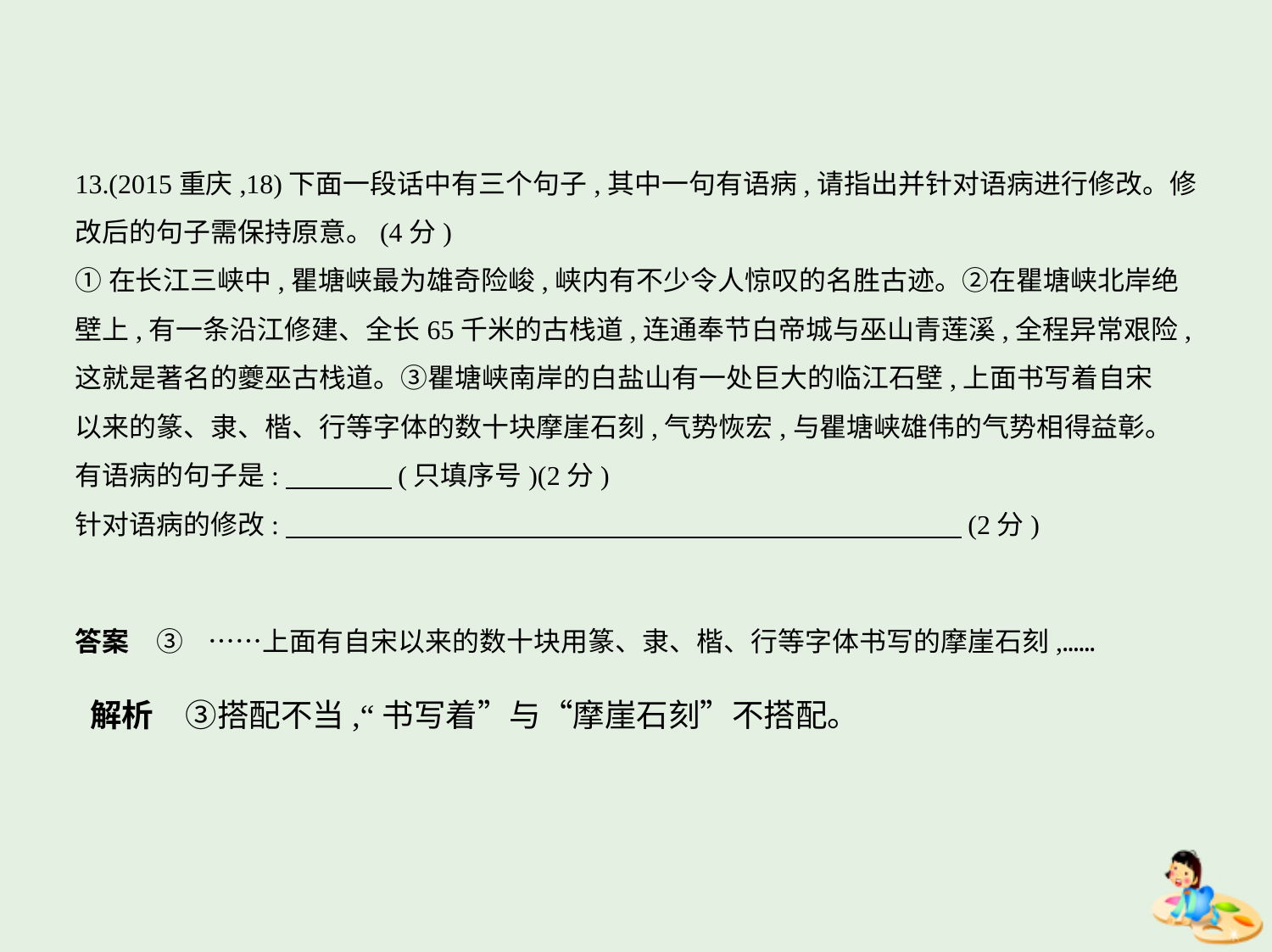

13.(2015重庆,18)下面一段话中有三个句子,其中一句有语病,请指出并针对语病进行修改。修
改后的句子需保持原意。(4分)
①在长江三峡中,瞿塘峡最为雄奇险峻,峡内有不少令人惊叹的名胜古迹。②在瞿塘峡北岸绝
壁上,有一条沿江修建、全长65千米的古栈道,连通奉节白帝城与巫山青莲溪,全程异常艰险,
这就是著名的夔巫古栈道。③瞿塘峡南岸的白盐山有一处巨大的临江石壁,上面书写着自宋
以来的篆、隶、楷、行等字体的数十块摩崖石刻,气势恢宏,与瞿塘峡雄伟的气势相得益彰。
有语病的句子是:　　　    (只填序号)(2分)
针对语病的修改:　　　　　　　　　　　　　　　　　　　　　　　　    (2分)
答案　③    ……上面有自宋以来的数十块用篆、隶、楷、行等字体书写的摩崖石刻,……
解析　③搭配不当,“书写着”与“摩崖石刻”不搭配。